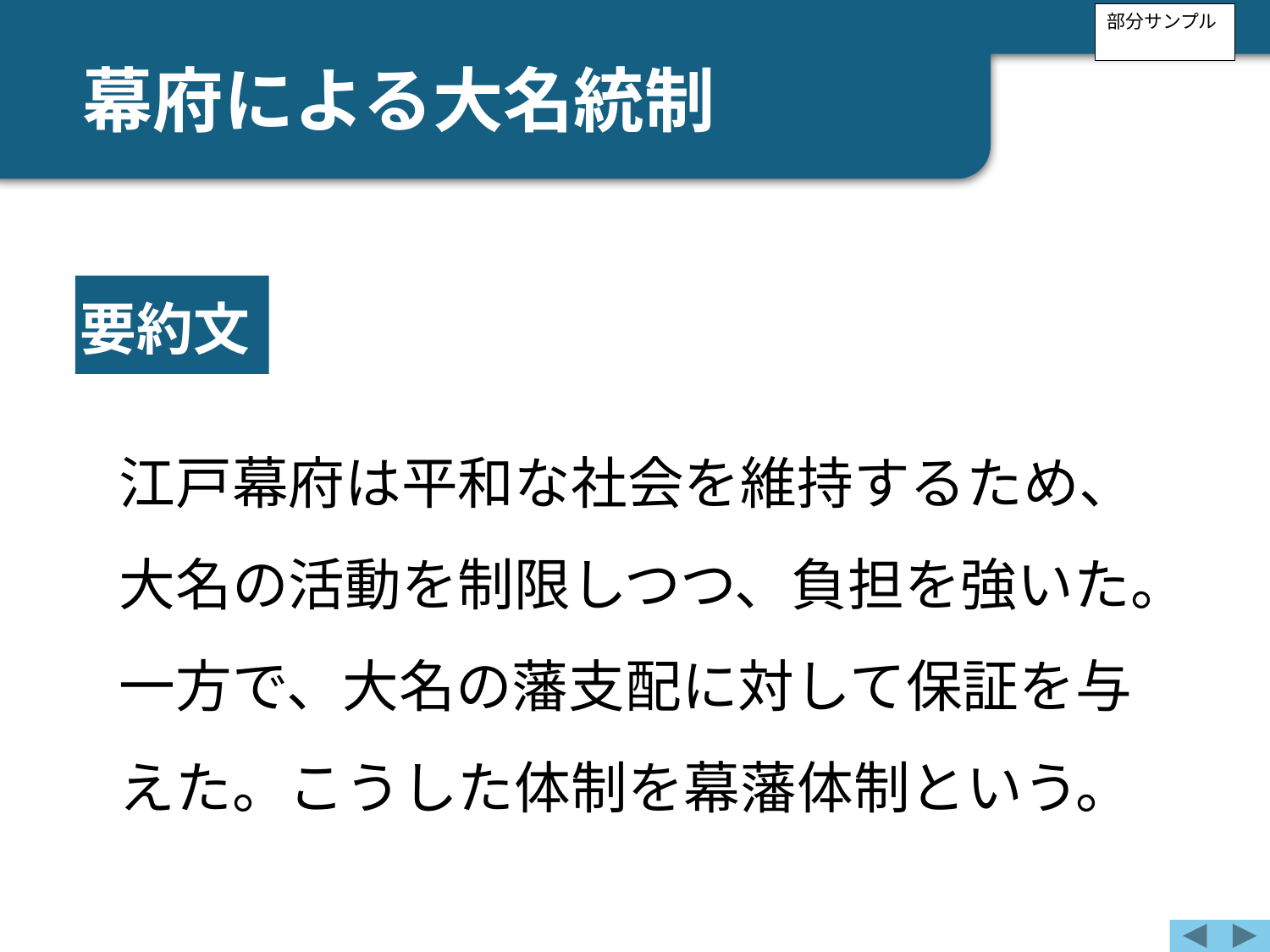

部分サンプル
幕府による大名統制
要約文
江戸幕府は平和な社会を維持するため、大名の活動を制限しつつ、負担を強いた。一方で、大名の藩支配に対して保証を与えた。こうした体制を幕藩体制という。